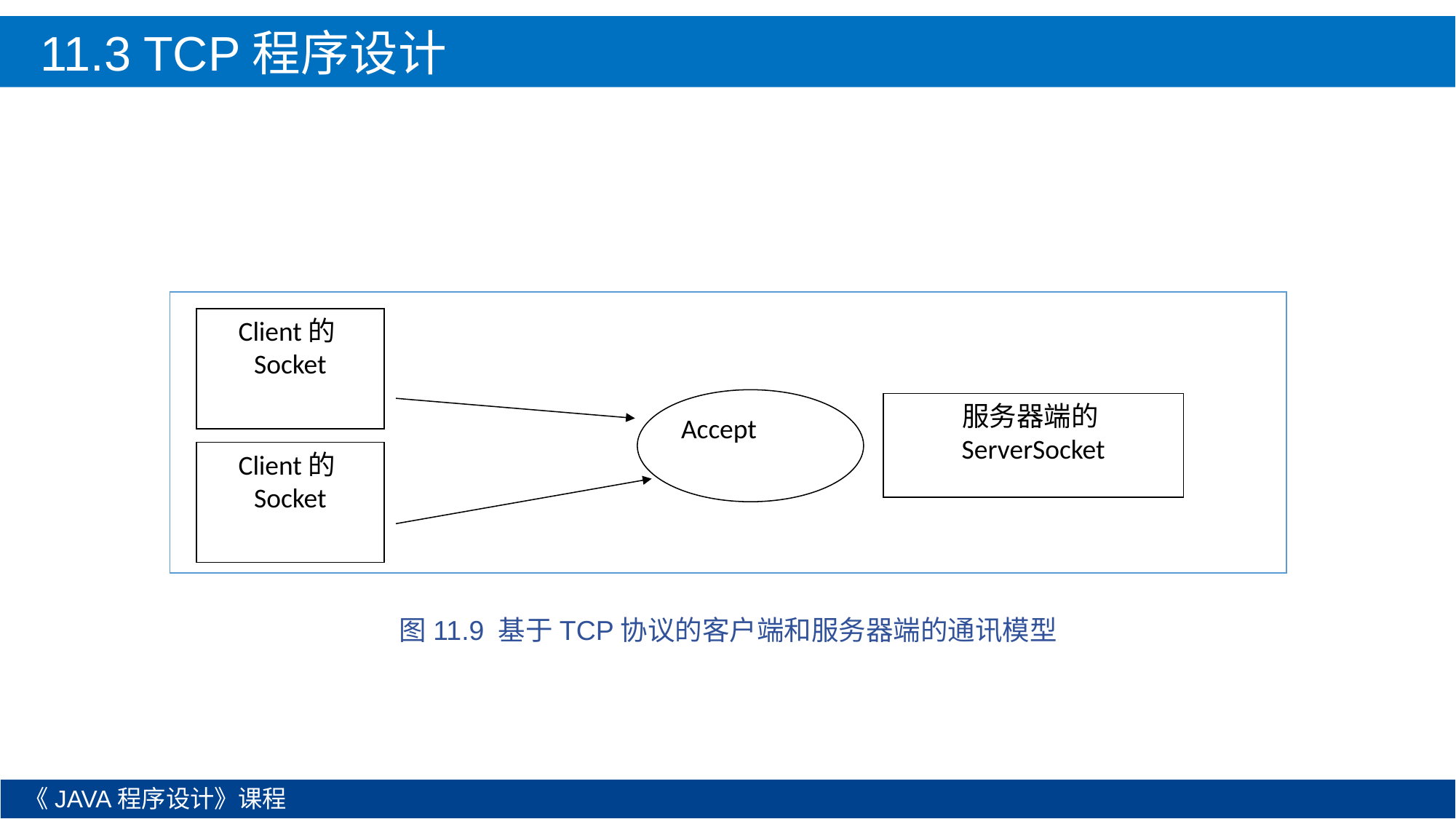

11.3 TCP程序设计

Client的Socket

Accept

服务器端的ServerSocket

Client的Socket

图11.9 基于TCP协议的客户端和服务器端的通讯模型
《JAVA程序设计》课程